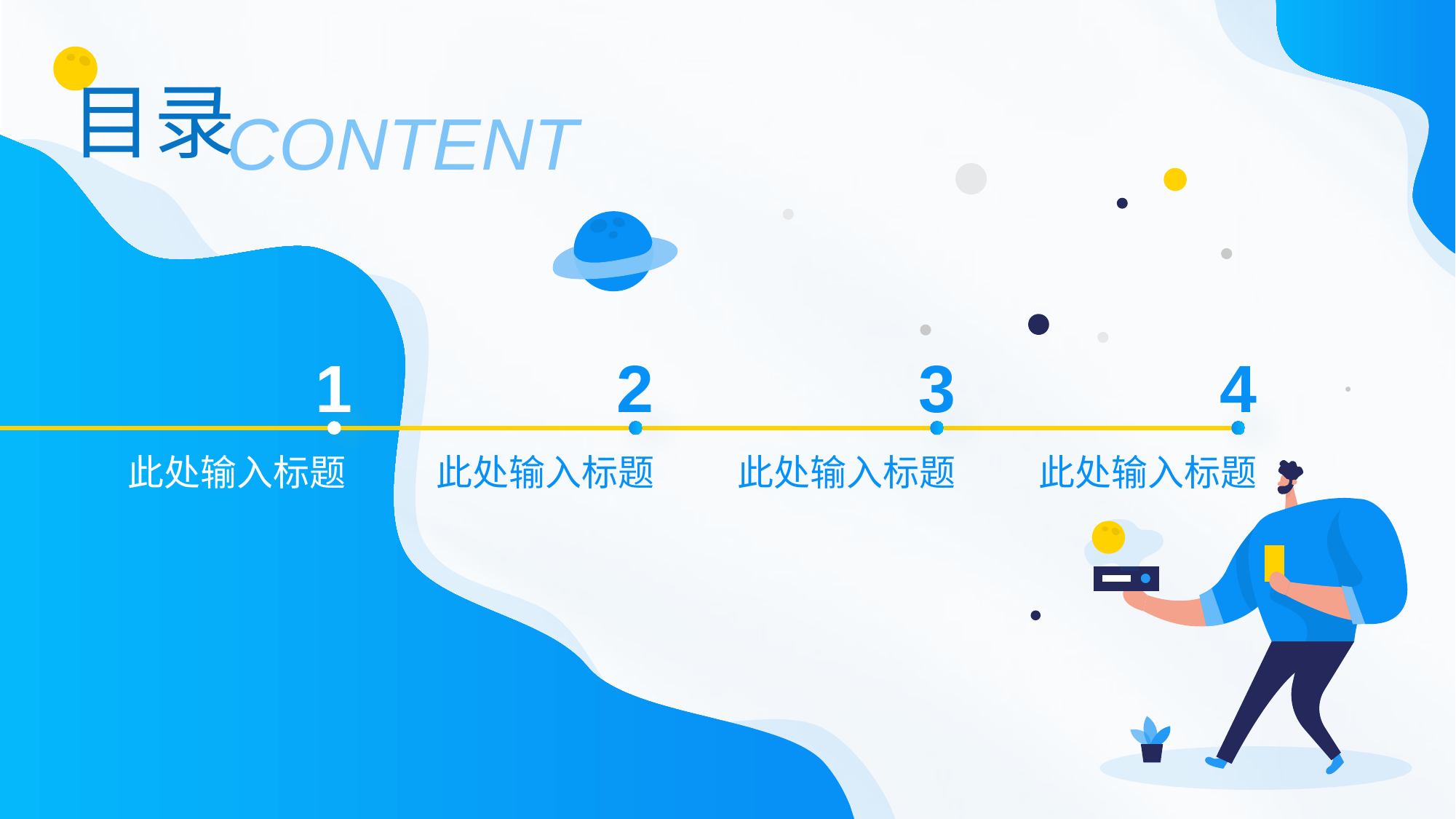

目录
CONTENT

1

此处输入标题
2

此处输入标题
3

此处输入标题
4

此处输入标题